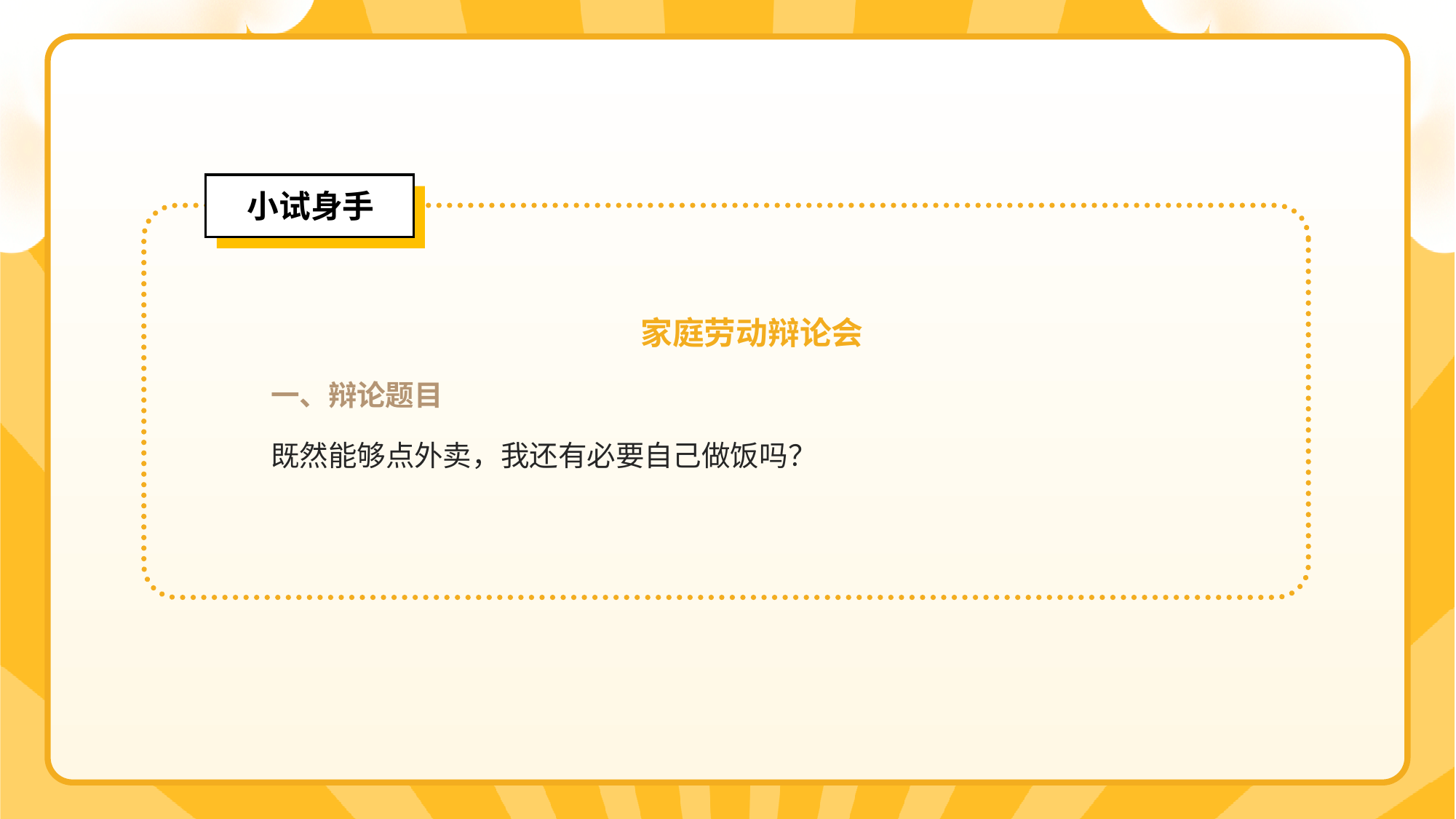

小试身手

家庭劳动辩论会
一、辩论题目
既然能够点外卖，我还有必要自己做饭吗？